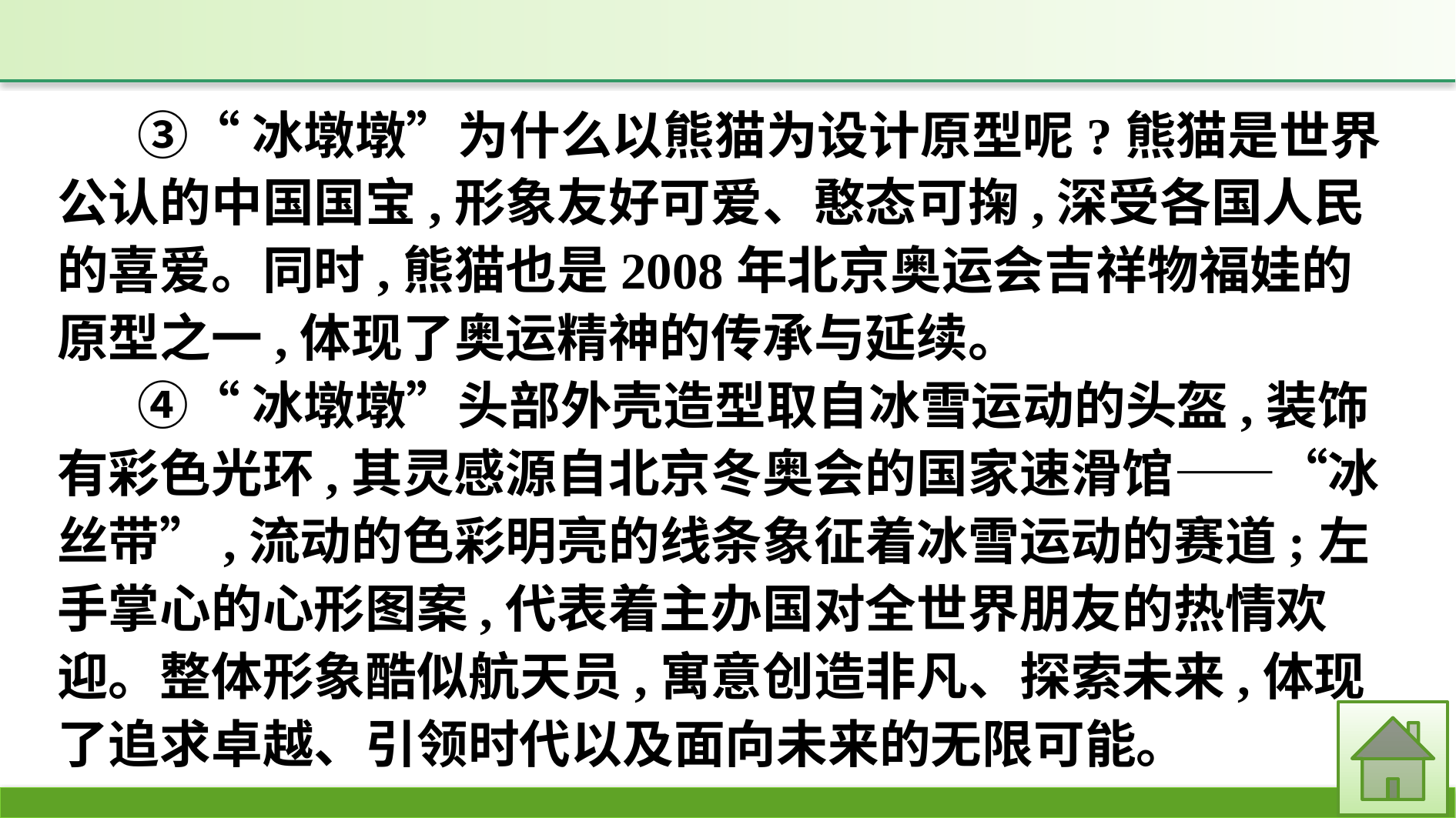

③“冰墩墩”为什么以熊猫为设计原型呢?熊猫是世界公认的中国国宝,形象友好可爱、憨态可掬,深受各国人民的喜爱。同时,熊猫也是2008年北京奥运会吉祥物福娃的原型之一,体现了奥运精神的传承与延续。
   ④“冰墩墩”头部外壳造型取自冰雪运动的头盔,装饰有彩色光环,其灵感源自北京冬奥会的国家速滑馆——“冰丝带”,流动的色彩明亮的线条象征着冰雪运动的赛道;左手掌心的心形图案,代表着主办国对全世界朋友的热情欢迎。整体形象酷似航天员,寓意创造非凡、探索未来,体现了追求卓越、引领时代以及面向未来的无限可能。